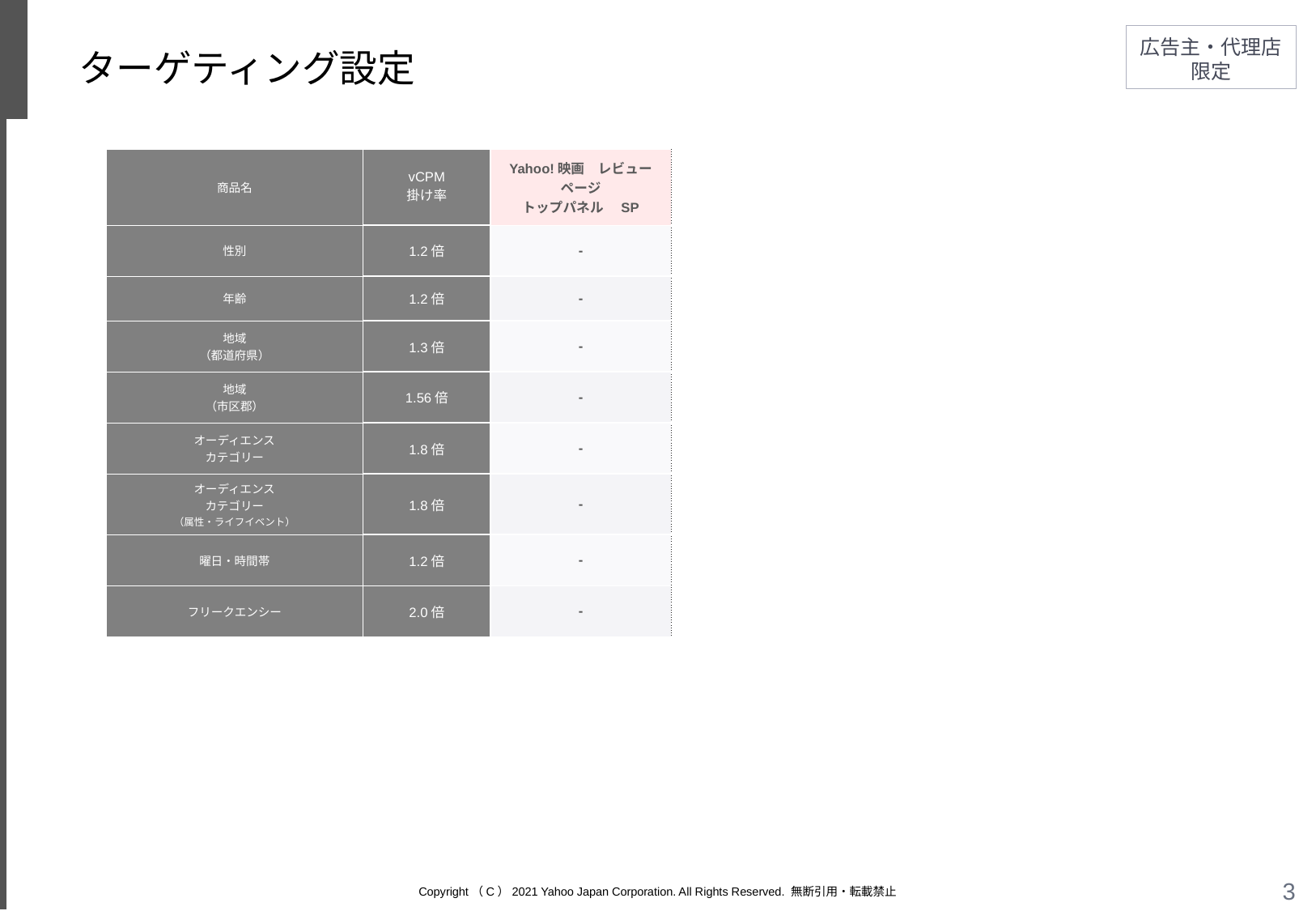

# ターゲティング設定
| 商品名 | vCPM 掛け率 | Yahoo!映画　レビューページ トップパネル　SP |
| --- | --- | --- |
| 性別 | 1.2倍 | - |
| 年齢 | 1.2倍 | - |
| 地域 （都道府県） | 1.3倍 | - |
| 地域 （市区郡） | 1.56倍 | - |
| オーディエンス カテゴリー | 1.8倍 | - |
| オーディエンス カテゴリー （属性・ライフイベント） | 1.8倍 | - |
| 曜日・時間帯 | 1.2倍 | - |
| フリークエンシー | 2.0倍 | - |
Copyright（C）2021 Yahoo Japan Corporation. All Rights Reserved. 無断引用・転載禁止